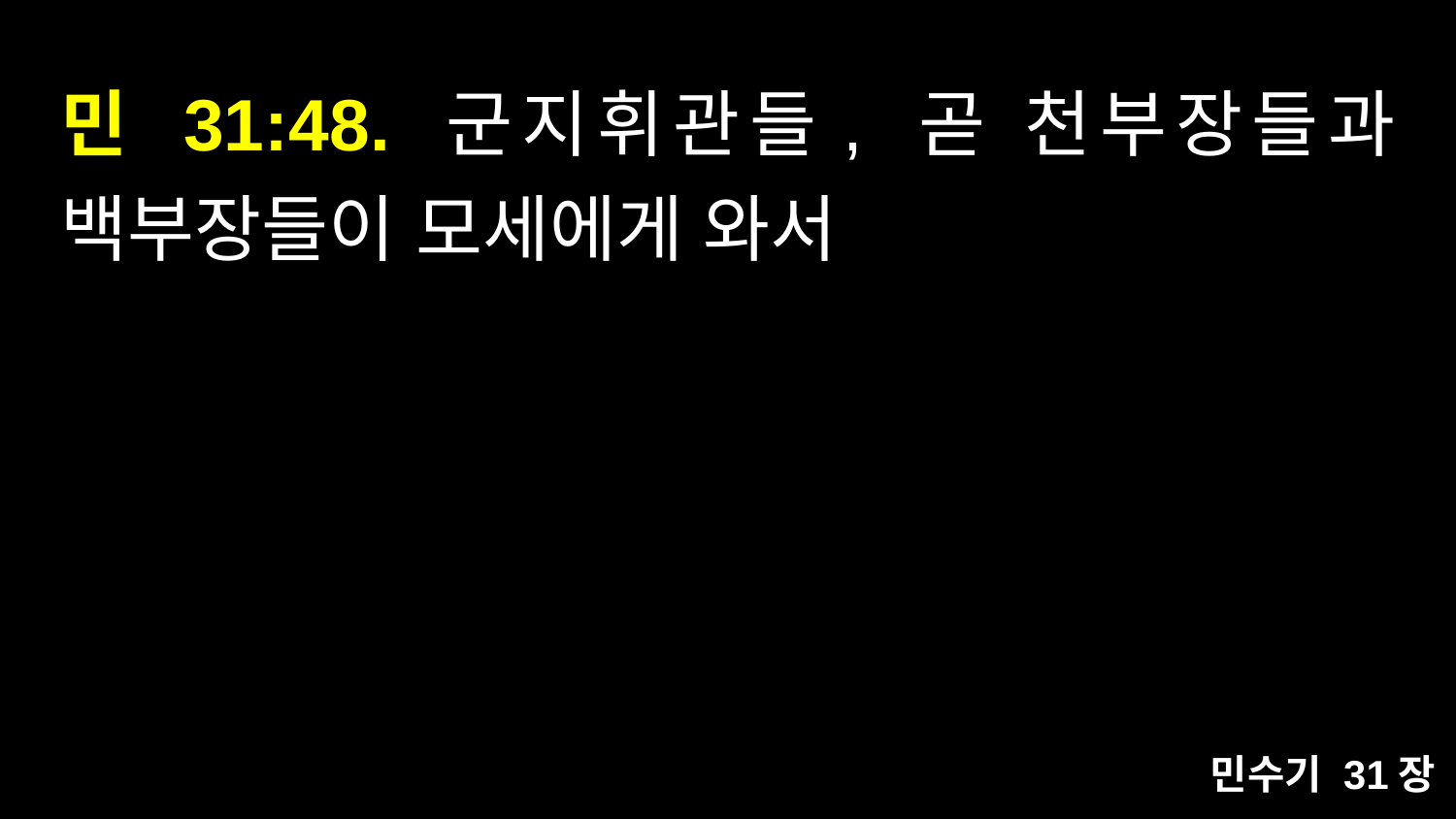

# 민 31:48. 군지휘관들, 곧 천부장들과 백부장들이 모세에게 와서
민수기 31장